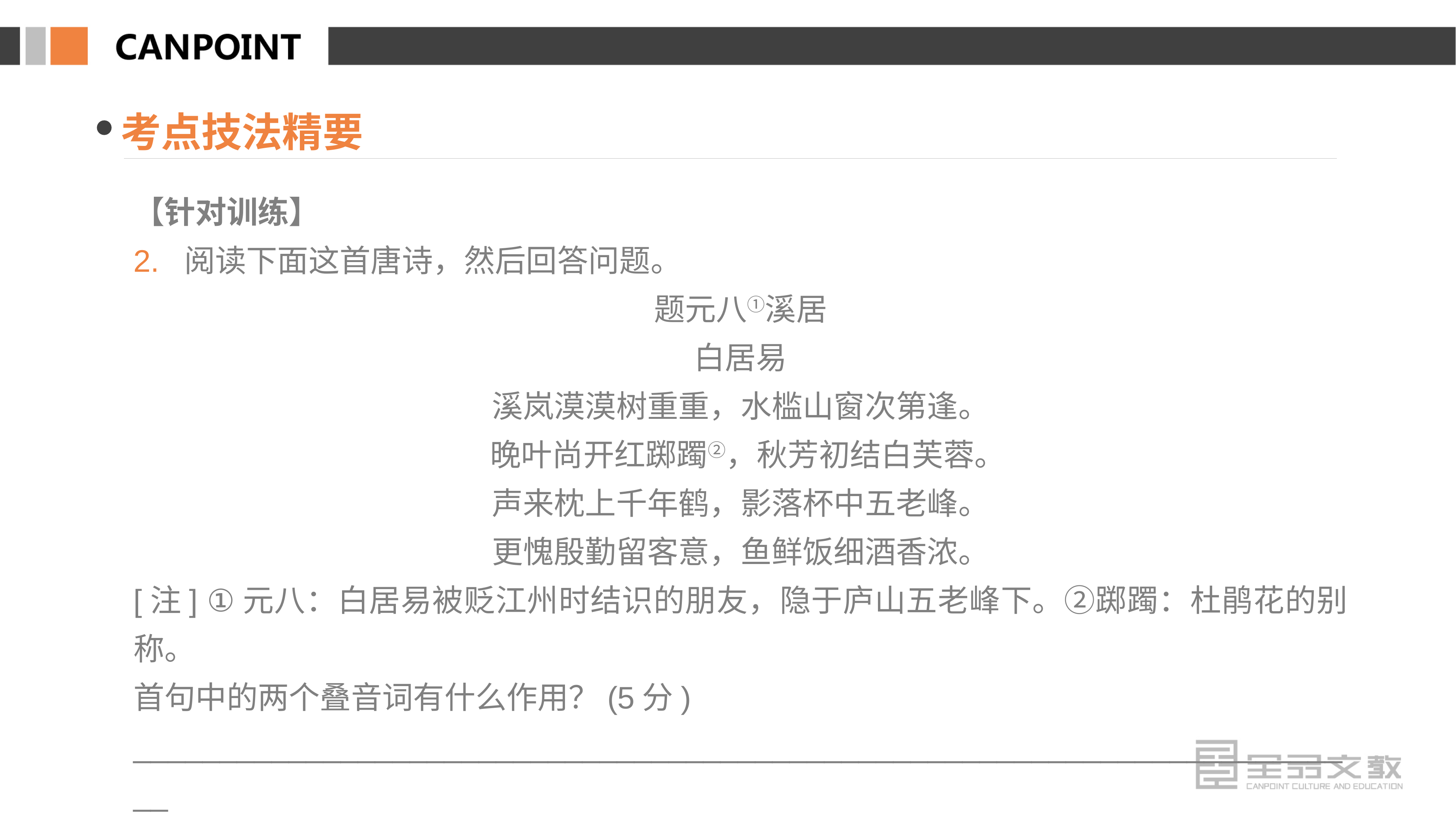

考点技法精要

【针对训练】
2.  阅读下面这首唐诗，然后回答问题。
题元八①溪居
白居易
溪岚漠漠树重重，水槛山窗次第逢。
 晚叶尚开红踯躅②，秋芳初结白芙蓉。
声来枕上千年鹤，影落杯中五老峰。
更愧殷勤留客意，鱼鲜饭细酒香浓。
[注] ①元八：白居易被贬江州时结识的朋友，隐于庐山五老峰下。②踯躅：杜鹃花的别称。
首句中的两个叠音词有什么作用？(5分)
________________________________________________________________________